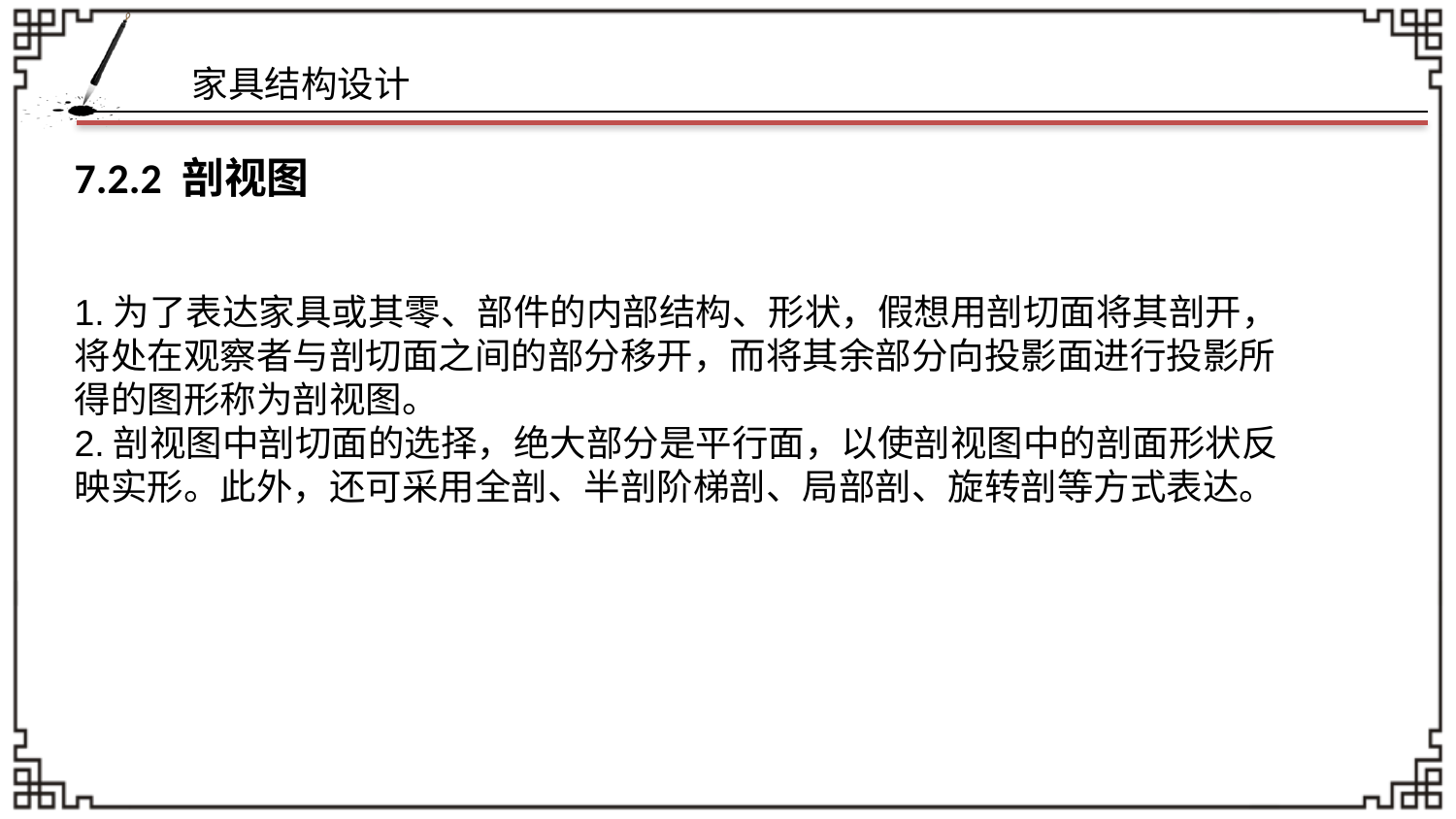

# 7.2.2 剖视图
1.为了表达家具或其零、部件的内部结构、形状，假想用剖切面将其剖开，将处在观察者与剖切面之间的部分移开，而将其余部分向投影面进行投影所得的图形称为剖视图。
2.剖视图中剖切面的选择，绝大部分是平行面，以使剖视图中的剖面形状反映实形。此外，还可采用全剖、半剖阶梯剖、局部剖、旋转剖等方式表达。